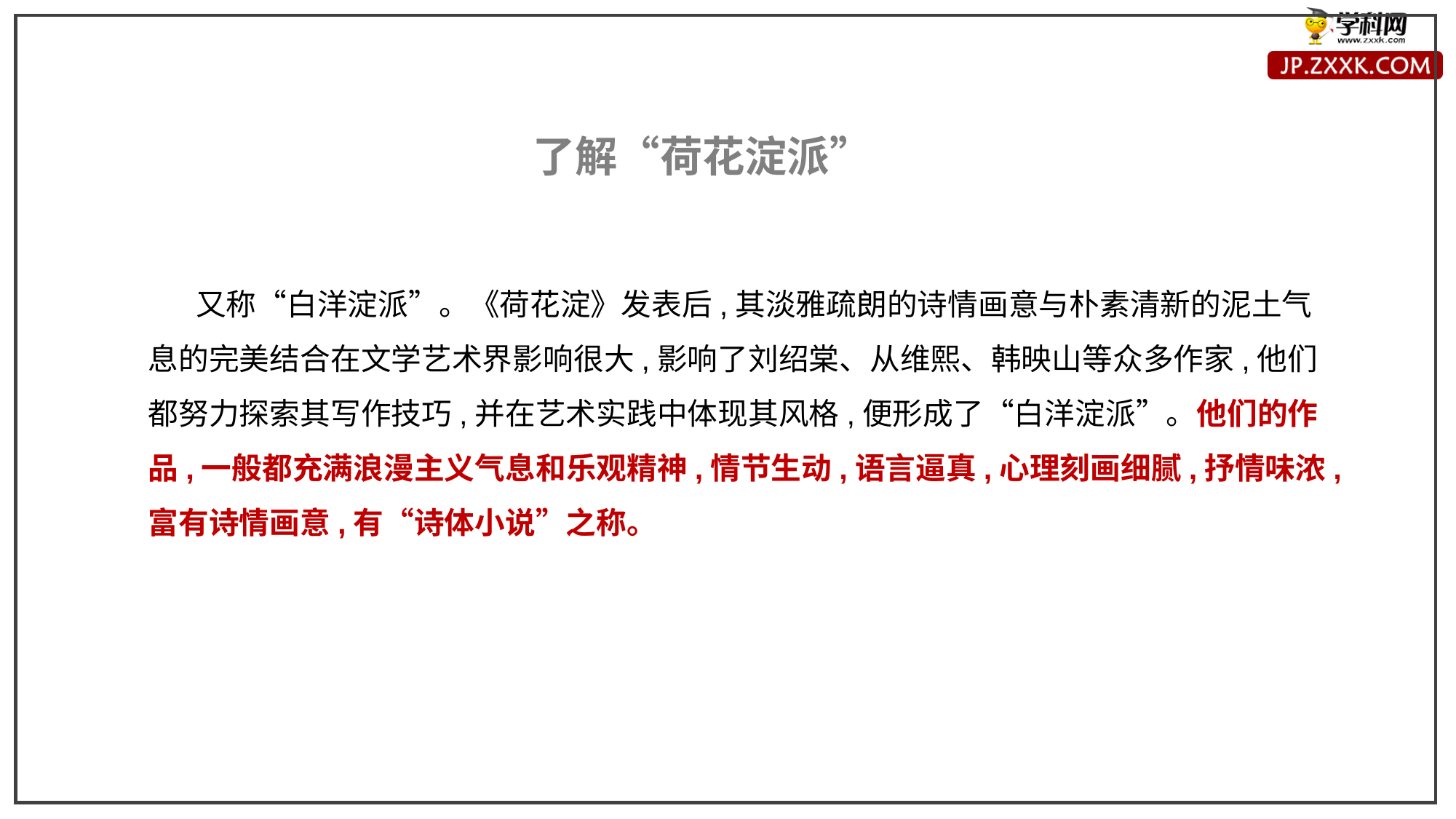

了解“荷花淀派”
      又称“白洋淀派”。《荷花淀》发表后,其淡雅疏朗的诗情画意与朴素清新的泥土气息的完美结合在文学艺术界影响很大,影响了刘绍棠、从维熙、韩映山等众多作家,他们都努力探索其写作技巧,并在艺术实践中体现其风格,便形成了“白洋淀派”。他们的作品,一般都充满浪漫主义气息和乐观精神,情节生动,语言逼真,心理刻画细腻,抒情味浓,富有诗情画意,有“诗体小说”之称。